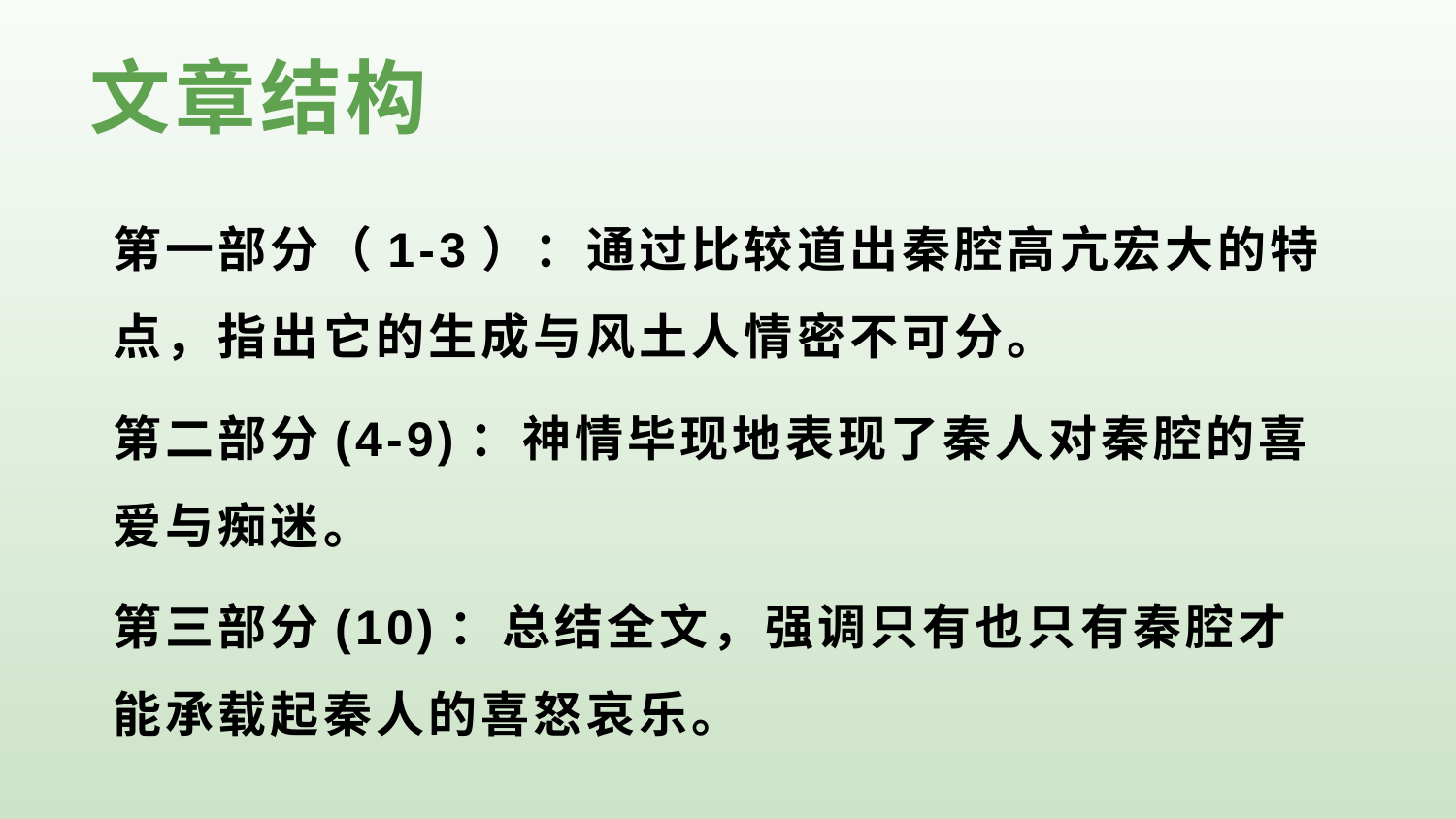

文章结构
第一部分（1-3）：通过比较道出秦腔高亢宏大的特点，指出它的生成与风土人情密不可分。
第二部分(4-9)：神情毕现地表现了秦人对秦腔的喜爱与痴迷。
第三部分(10)：总结全文，强调只有也只有秦腔才能承载起秦人的喜怒哀乐。